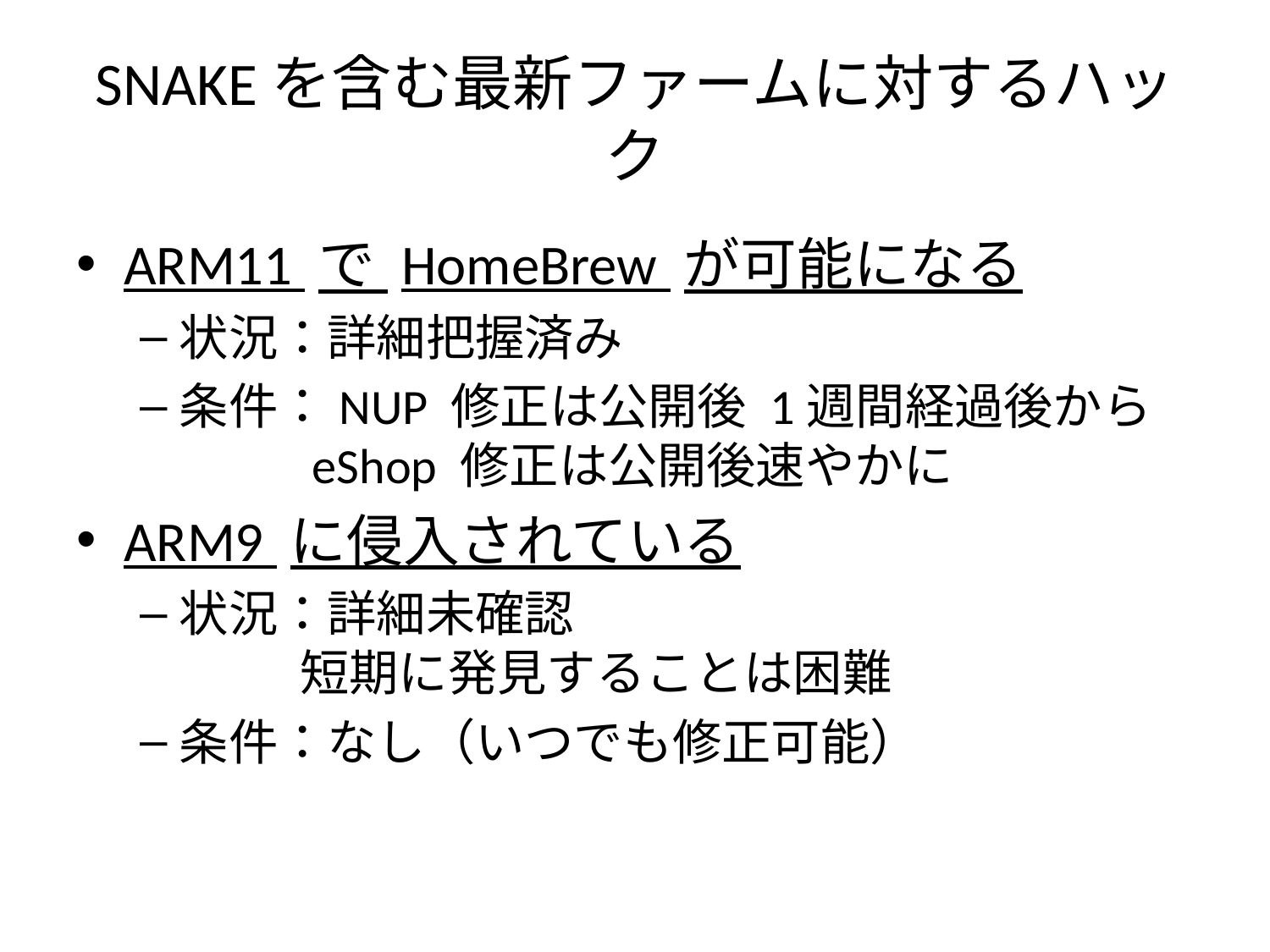

# SNAKEを含む最新ファームに対するハック
ARM11 で HomeBrew が可能になる
状況：詳細把握済み
条件：NUP 修正は公開後 1週間経過後から
           eShop 修正は公開後速やかに
ARM9 に侵入されている
状況：詳細未確認
           短期に発見することは困難
条件：なし（いつでも修正可能）